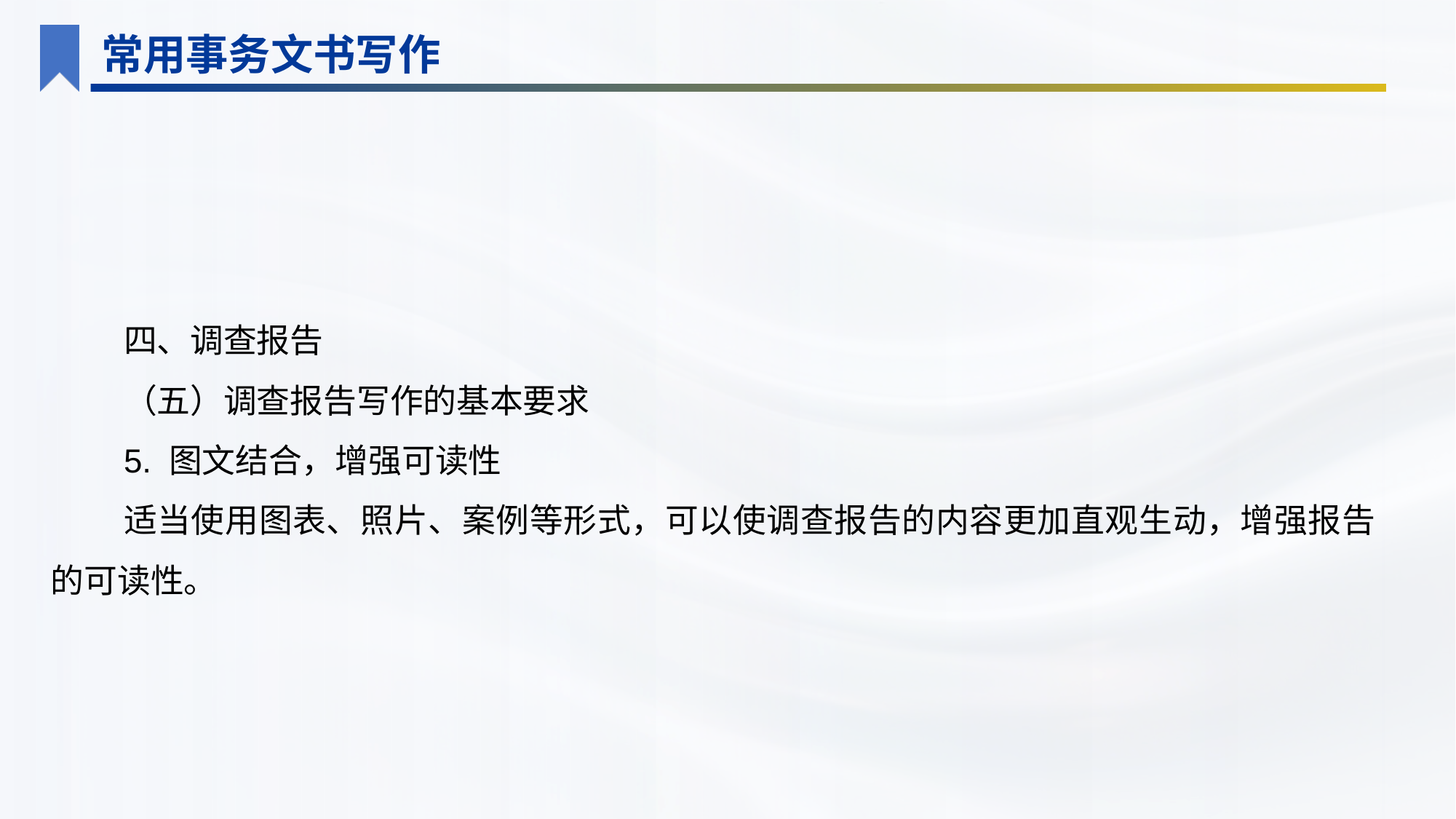

常用事务文书写作
四、调查报告
（五）调查报告写作的基本要求
5. 图文结合，增强可读性
适当使用图表、照片、案例等形式，可以使调查报告的内容更加直观生动，增强报告的可读性。